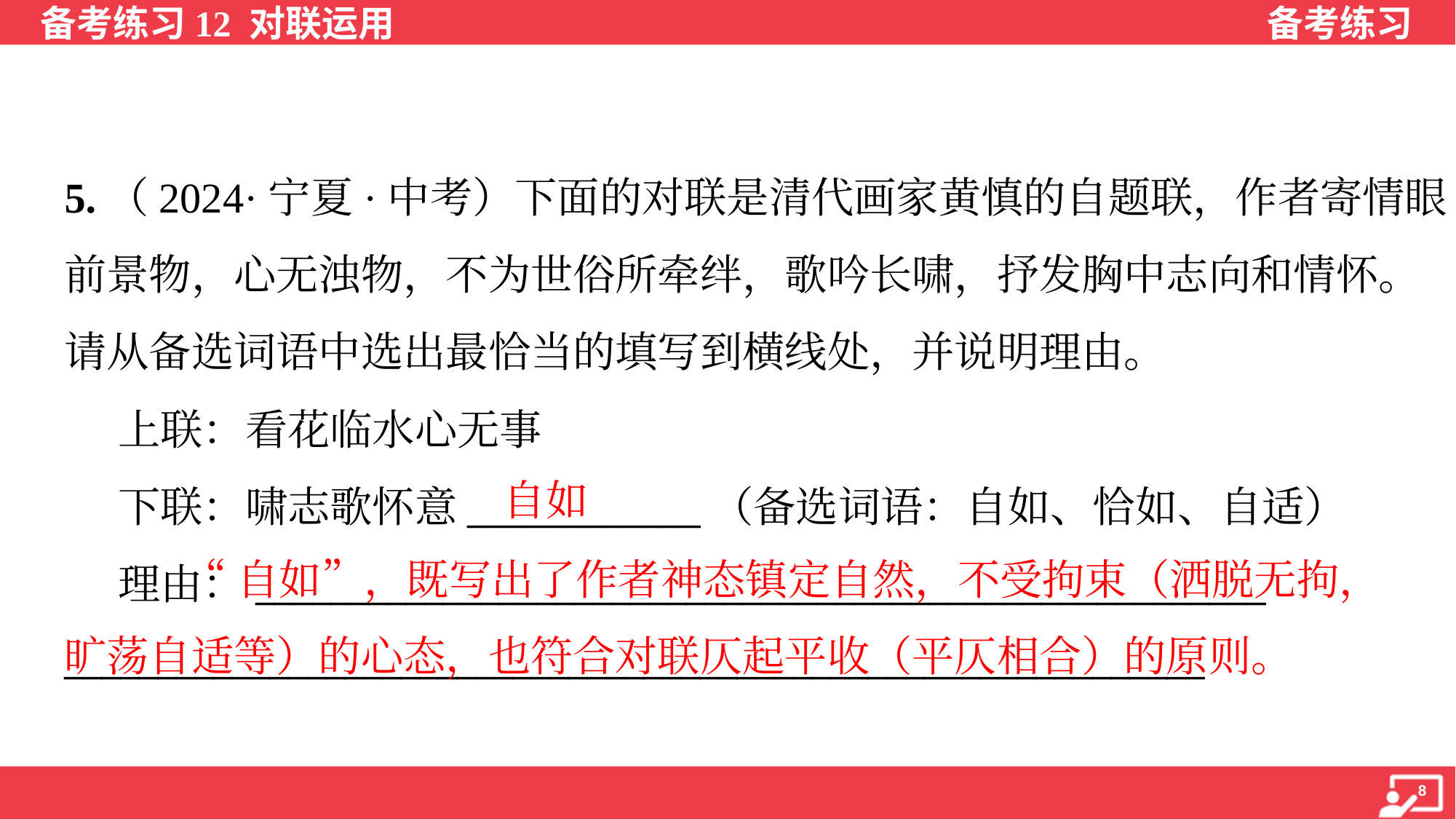

5.（2024·宁夏·中考）下面的对联是清代画家黄慎的自题联，作者寄情眼
前景物，心无浊物，不为世俗所牵绊，歌吟长啸，抒发胸中志向和情怀。
请从备选词语中选出最恰当的填写到横线处，并说明理由。
    上联：看花临水心无事
    下联：啸志歌怀意____________（备选词语：自如、恰如、自适）
    理由：______________________________________________________
_____________________________________________________________
自如
           “自如”，既写出了作者神态镇定自然，不受拘束（洒脱无拘，旷荡自适等）的心态，也符合对联仄起平收（平仄相合）的原则。